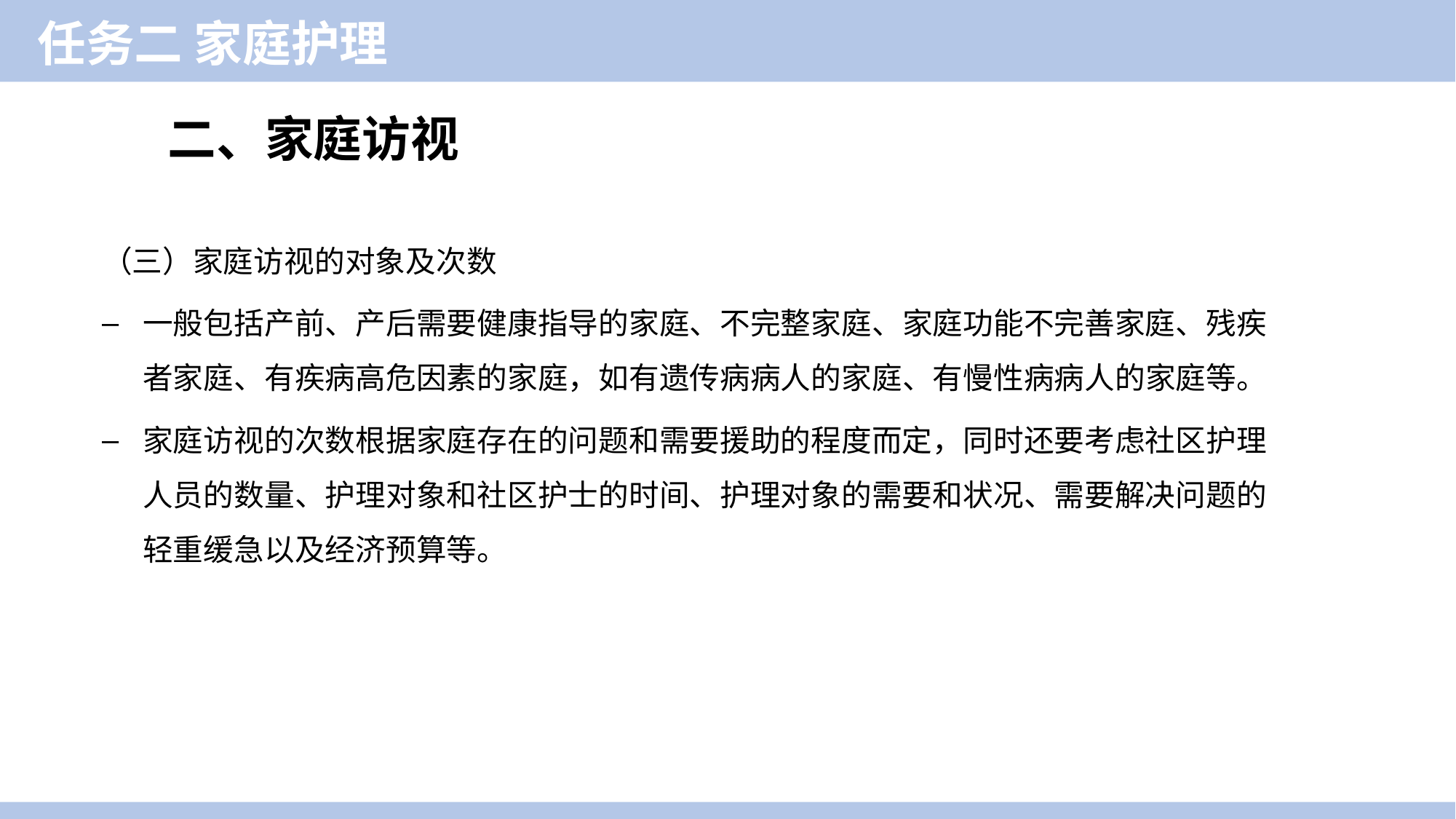

任务二 家庭护理
二、家庭访视
（三）家庭访视的对象及次数
一般包括产前、产后需要健康指导的家庭、不完整家庭、家庭功能不完善家庭、残疾者家庭、有疾病高危因素的家庭，如有遗传病病人的家庭、有慢性病病人的家庭等。
家庭访视的次数根据家庭存在的问题和需要援助的程度而定，同时还要考虑社区护理人员的数量、护理对象和社区护士的时间、护理对象的需要和状况、需要解决问题的轻重缓急以及经济预算等。